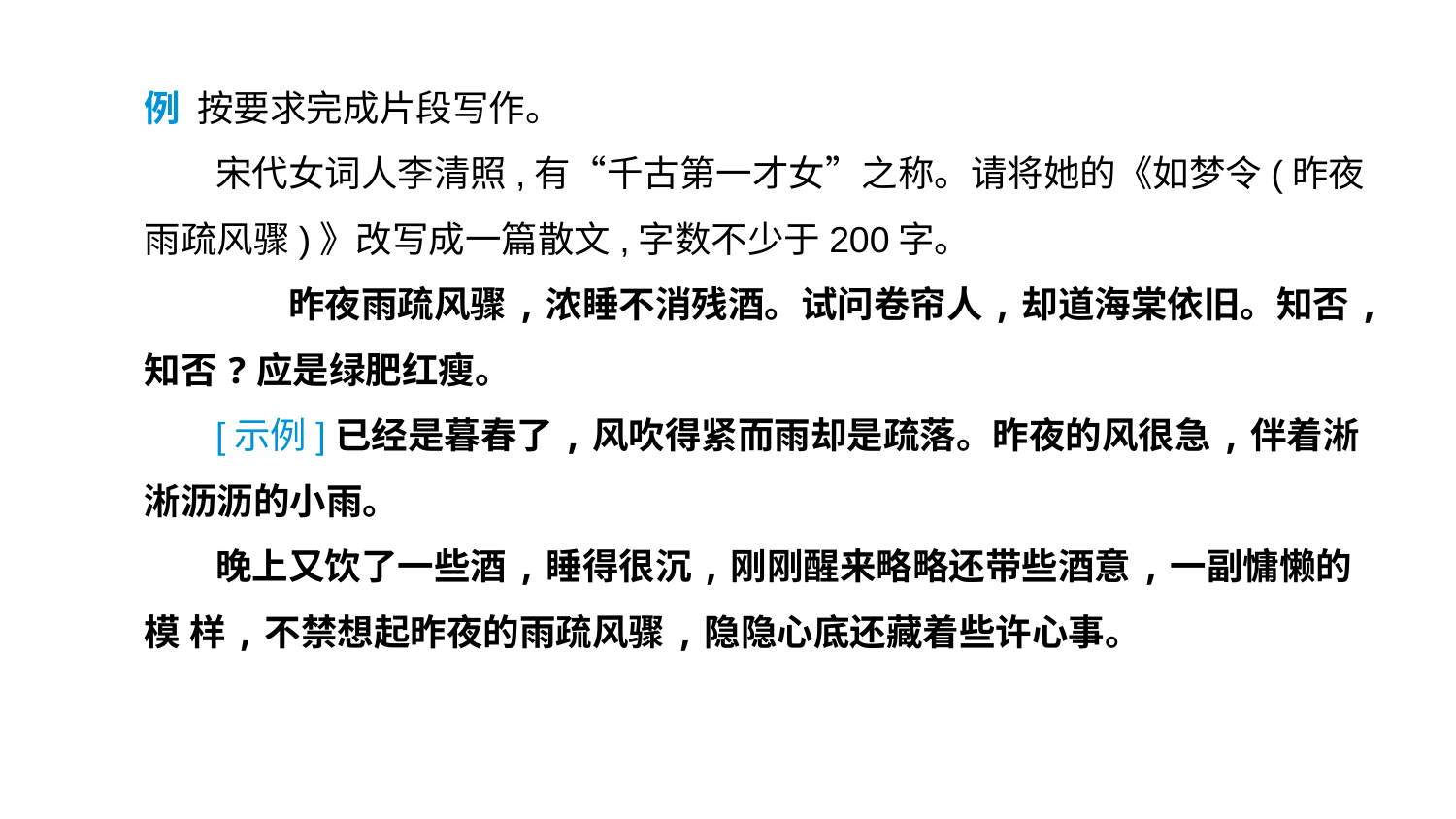

例  按要求完成片段写作。
宋代女词人李清照,有“千古第一才女”之称。请将她的《如梦令(昨夜雨疏风骤)》改写成一篇散文,字数不少于200字。
　　昨夜雨疏风骤,浓睡不消残酒。试问卷帘人,却道海棠依旧。知否,知否?应是绿肥红瘦。
[示例]已经是暮春了,风吹得紧而雨却是疏落。昨夜的风很急,伴着淅淅沥沥的小雨。
晚上又饮了一些酒,睡得很沉,刚刚醒来略略还带些酒意,一副慵懒的模 样,不禁想起昨夜的雨疏风骤,隐隐心底还藏着些许心事。